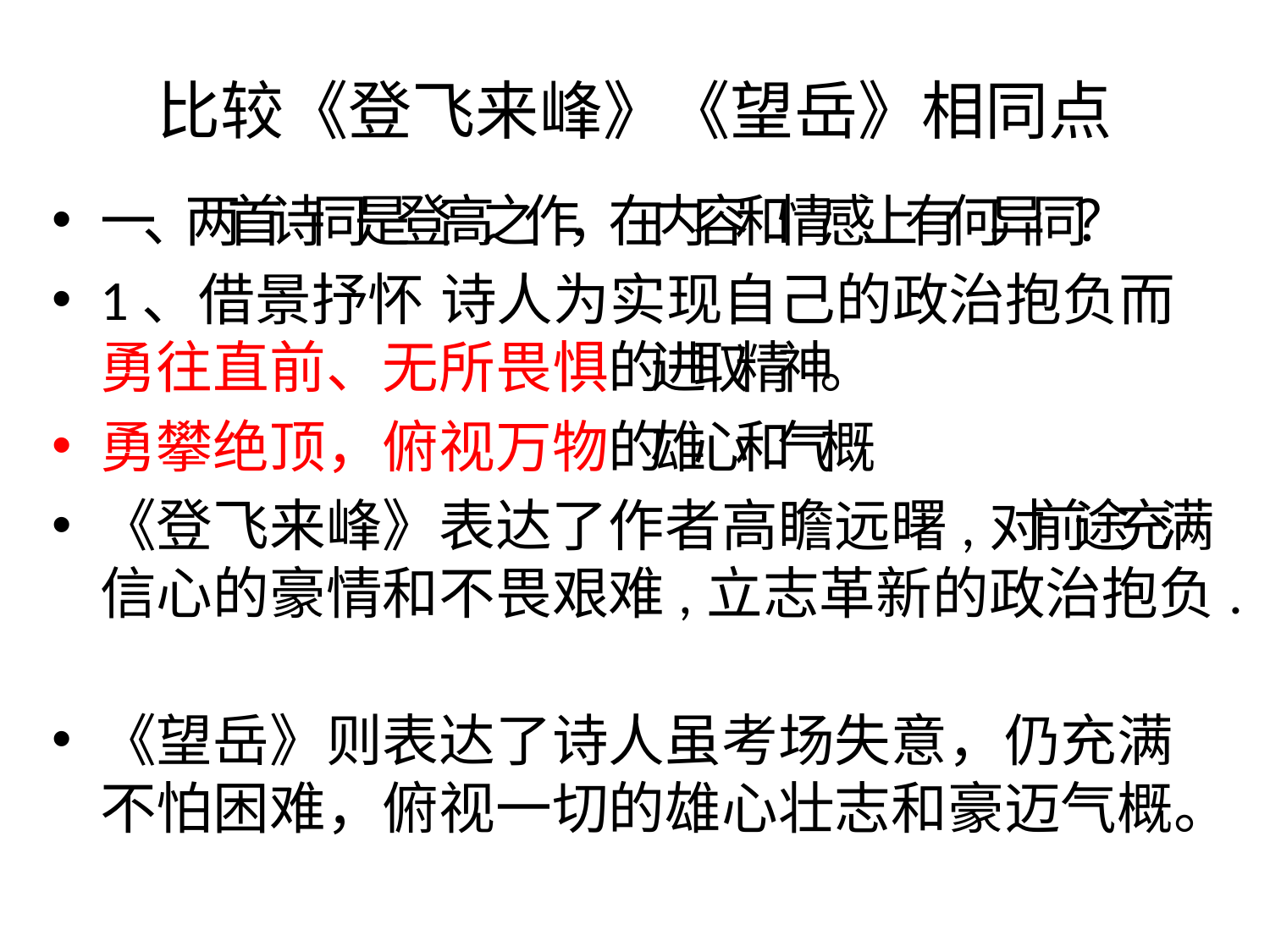

# 比较《登飞来峰》《望岳》相同点
一、两首诗同是登高之作，在内容和情感上有何异同？
1、借景抒怀 诗人为实现自己的政治抱负而勇往直前、无所畏惧的进取精神。
勇攀绝顶，俯视万物的雄心和气概
《登飞来峰》表达了作者高瞻远曙,对前途充满信心的豪情和不畏艰难,立志革新的政治抱负.
《望岳》则表达了诗人虽考场失意，仍充满不怕困难，俯视一切的雄心壮志和豪迈气概。